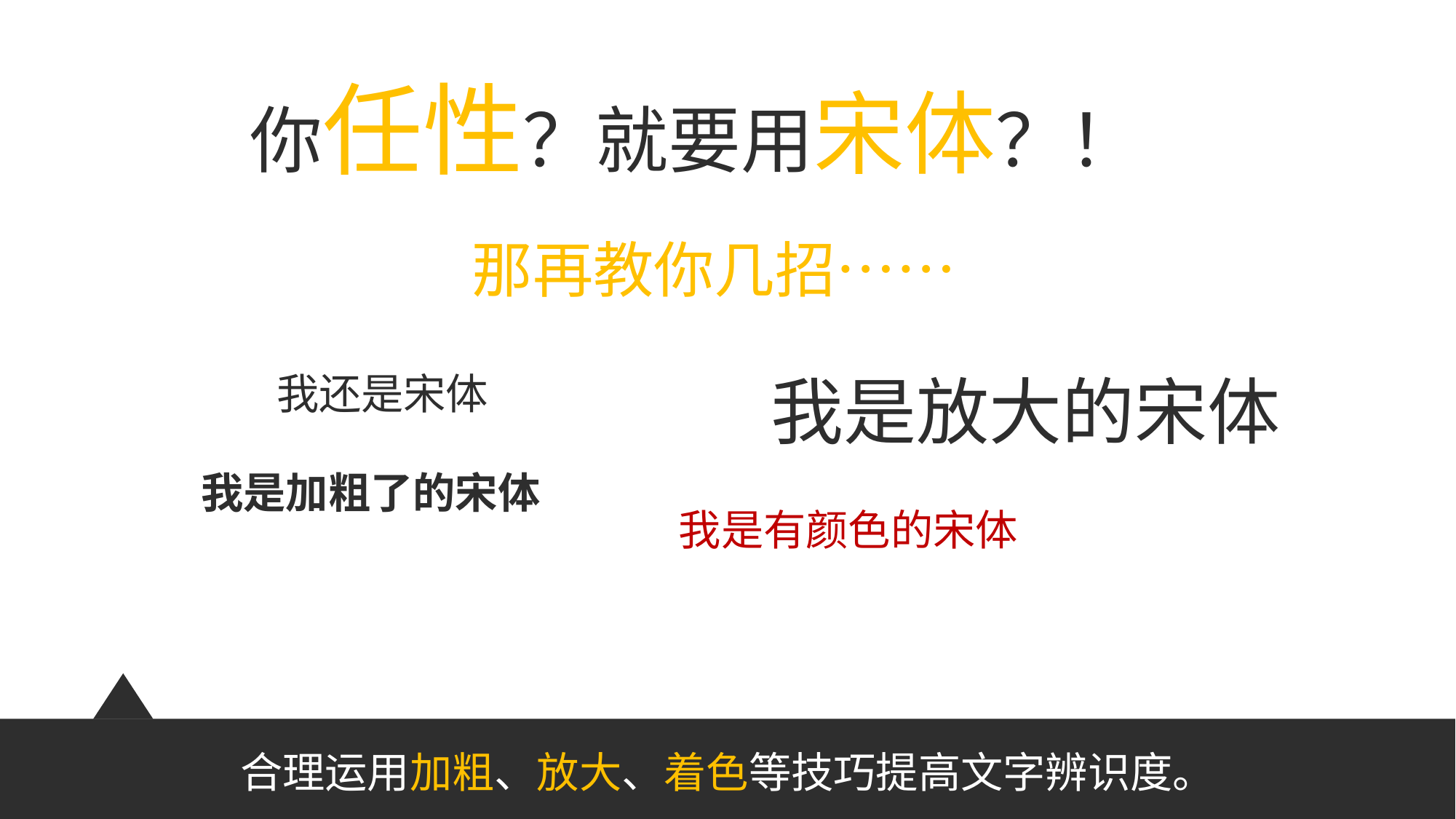

你任性？就要用宋体？！
那再教你几招……
我是放大的宋体
我还是宋体
我是加粗了的宋体
我是有颜色的宋体
合理运用加粗、放大、着色等技巧提高文字辨识度。